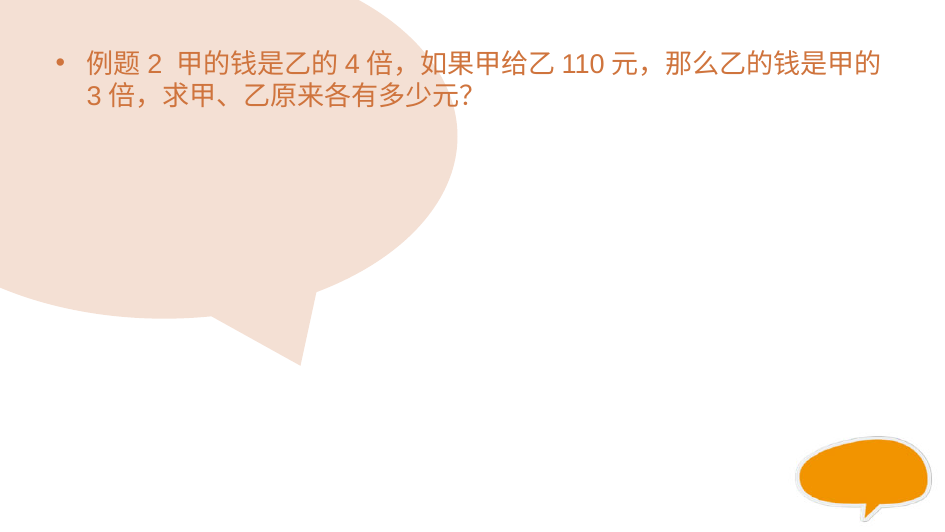

#
例题2 甲的钱是乙的4倍，如果甲给乙110元，那么乙的钱是甲的3倍，求甲、乙原来各有多少元？